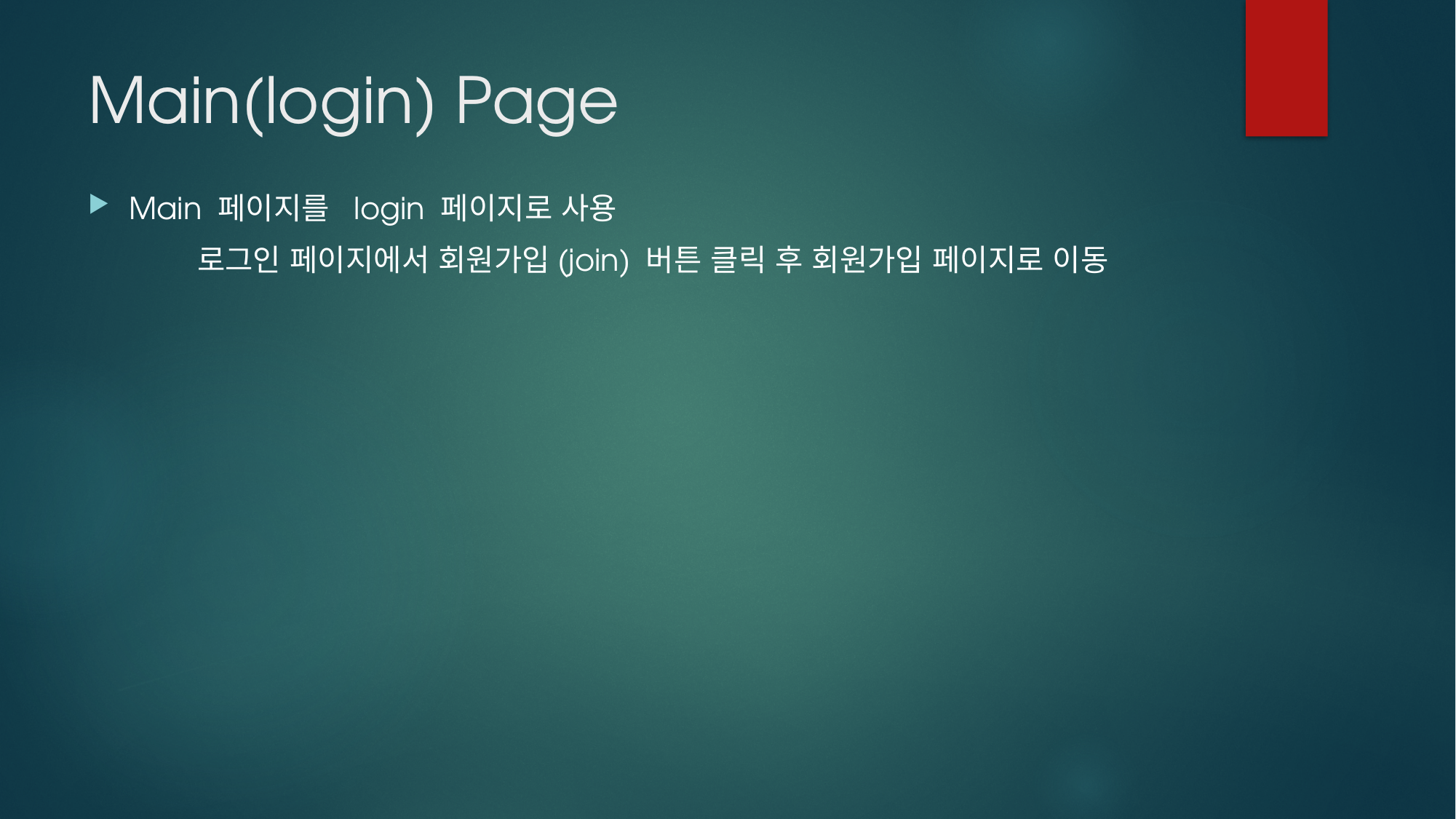

# Main(login) Page
Main 페이지를  login 페이지로 사용
	로그인 페이지에서 회원가입(join) 버튼 클릭 후 회원가입 페이지로 이동